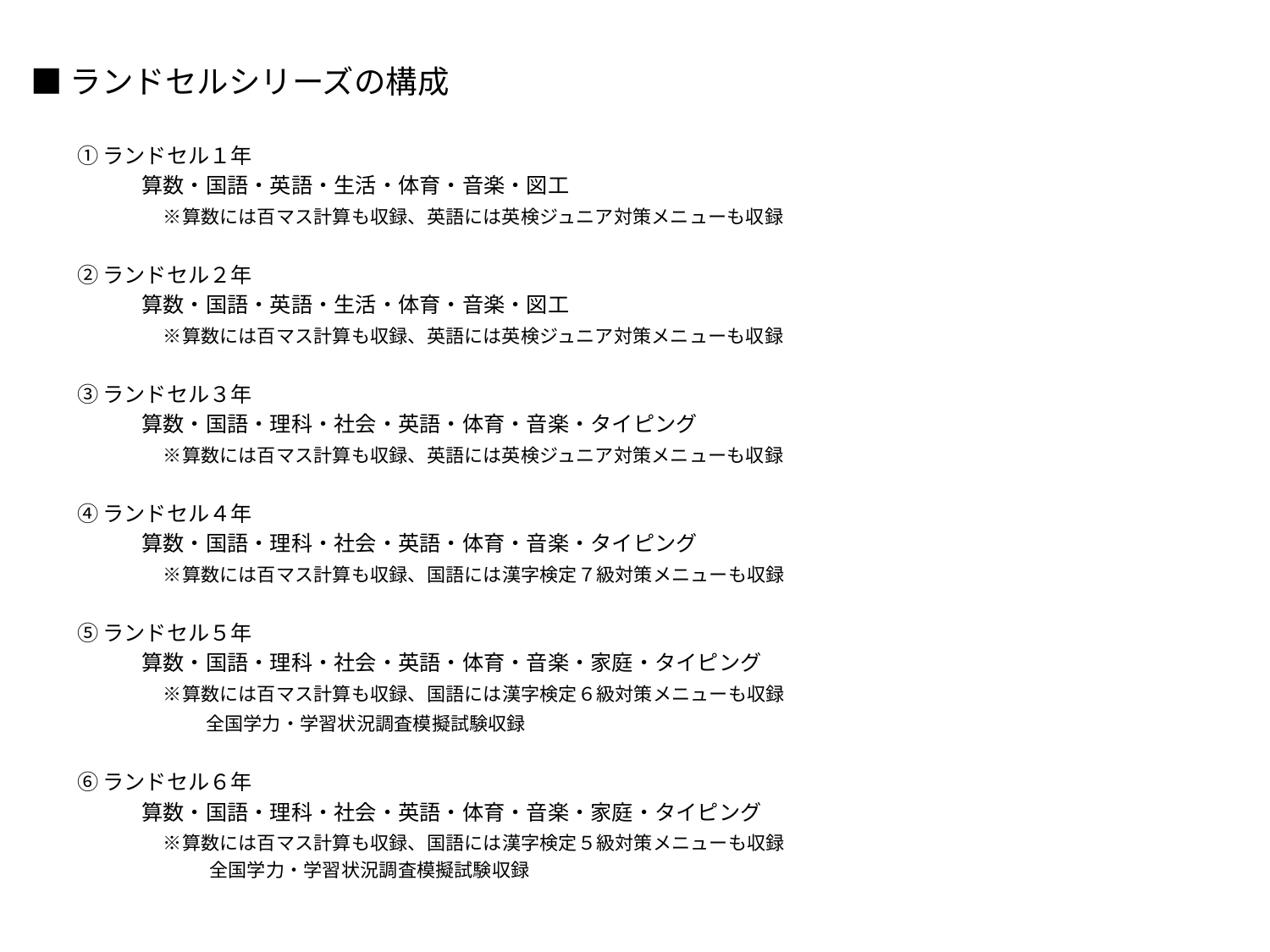

# ■ランドセルシリーズの構成
①ランドセル１年
　　　算数・国語・英語・生活・体育・音楽・図工
　　　　※算数には百マス計算も収録、英語には英検ジュニア対策メニューも収録

②ランドセル２年
　　　算数・国語・英語・生活・体育・音楽・図工
　　　　※算数には百マス計算も収録、英語には英検ジュニア対策メニューも収録

③ランドセル３年
　　　算数・国語・理科・社会・英語・体育・音楽・タイピング
　　　　※算数には百マス計算も収録、英語には英検ジュニア対策メニューも収録

④ランドセル４年
　　　算数・国語・理科・社会・英語・体育・音楽・タイピング
　　　　※算数には百マス計算も収録、国語には漢字検定７級対策メニューも収録

⑤ランドセル５年
　　　算数・国語・理科・社会・英語・体育・音楽・家庭・タイピング
　　　　※算数には百マス計算も収録、国語には漢字検定６級対策メニューも収録
　　　　　　全国学力・学習状況調査模擬試験収録

⑥ランドセル６年
　　　算数・国語・理科・社会・英語・体育・音楽・家庭・タイピング
　　　　※算数には百マス計算も収録、国語には漢字検定５級対策メニューも収録
　　　　　　　全国学力・学習状況調査模擬試験収録